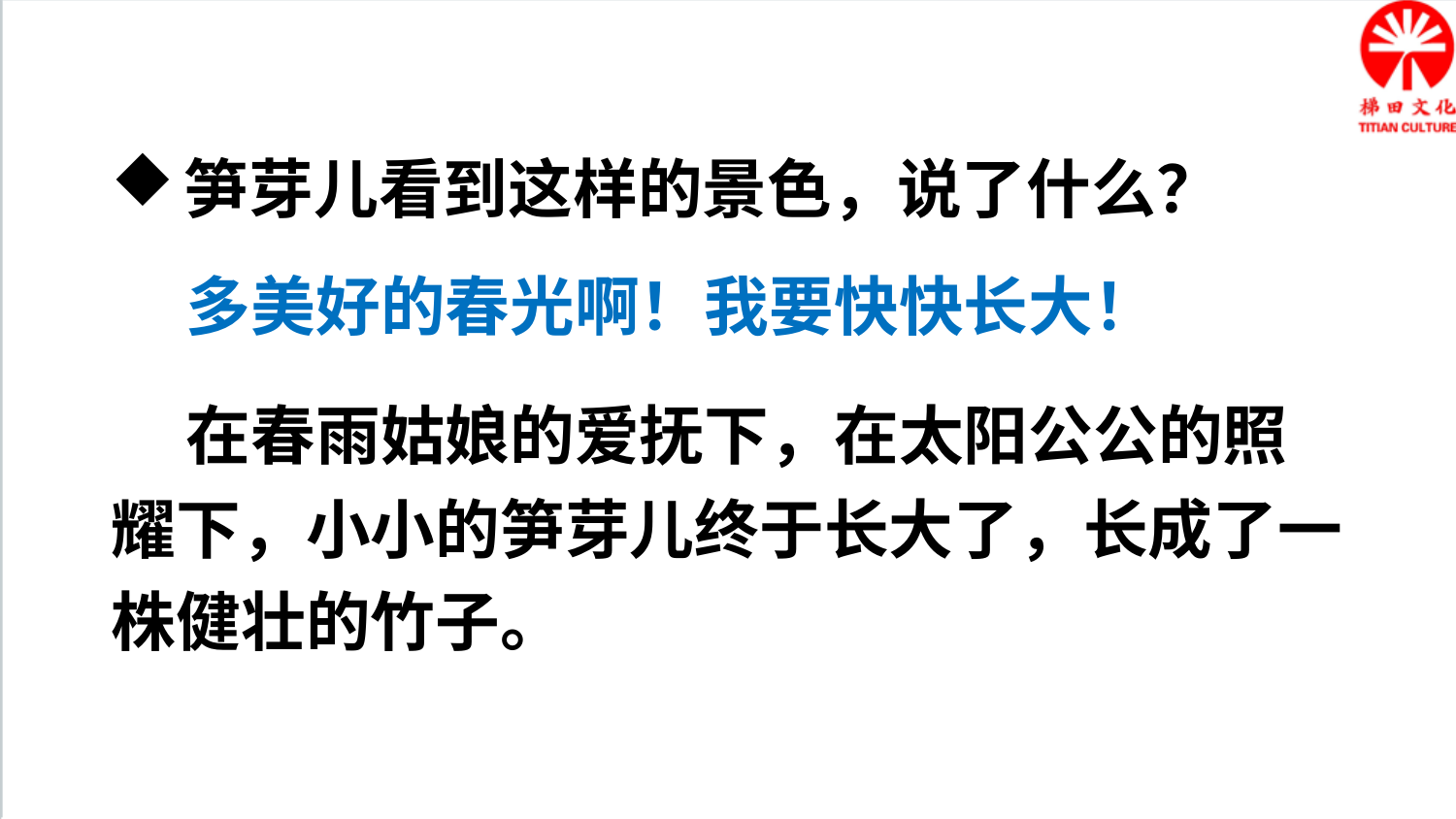

笋芽儿看到这样的景色，说了什么？
    多美好的春光啊！我要快快长大！
    在春雨姑娘的爱抚下，在太阳公公的照耀下，小小的笋芽儿终于长大了，长成了一株健壮的竹子。